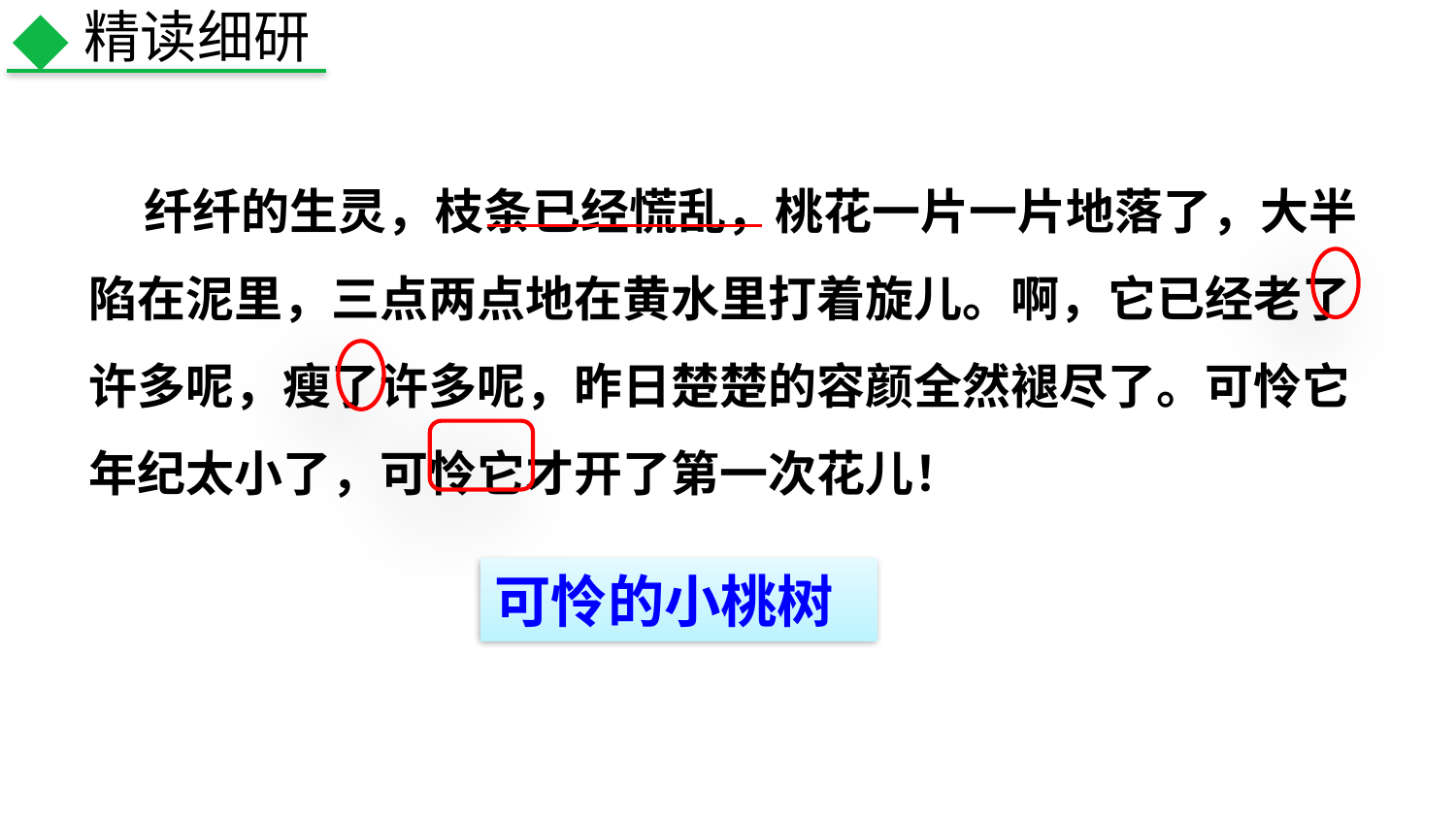

精读细研

    纤纤的生灵，枝条已经慌乱，桃花一片一片地落了，大半陷在泥里，三点两点地在黄水里打着旋儿。啊，它已经老了许多呢，瘦了许多呢，昨日楚楚的容颜全然褪尽了。可怜它年纪太小了，可怜它才开了第一次花儿！

可怜的小桃树